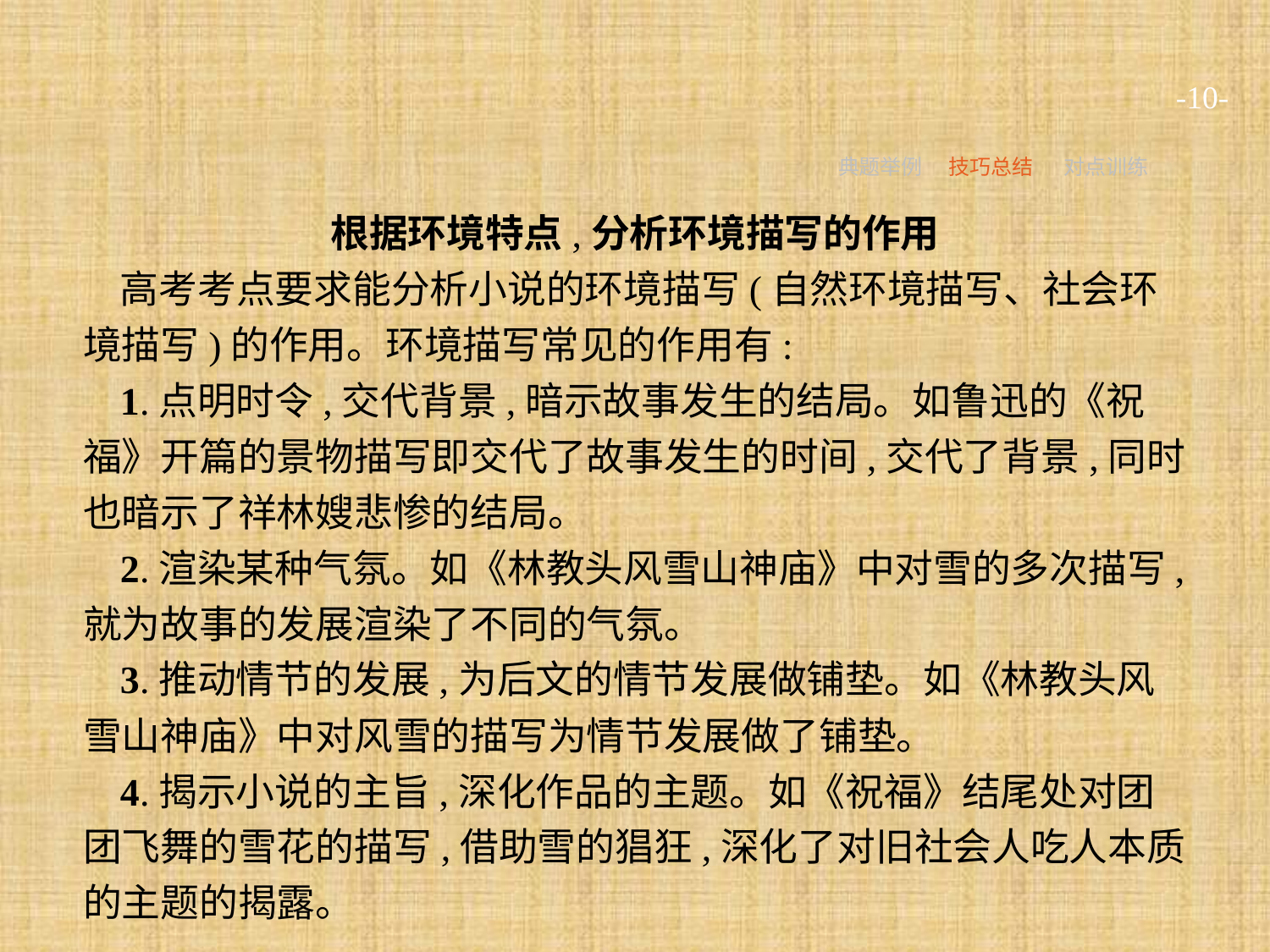

-10-
典题举例
技巧总结
对点训练
根据环境特点,分析环境描写的作用
高考考点要求能分析小说的环境描写(自然环境描写、社会环境描写)的作用。环境描写常见的作用有:
1.点明时令,交代背景,暗示故事发生的结局。如鲁迅的《祝福》开篇的景物描写即交代了故事发生的时间,交代了背景,同时也暗示了祥林嫂悲惨的结局。
2.渲染某种气氛。如《林教头风雪山神庙》中对雪的多次描写,就为故事的发展渲染了不同的气氛。
3.推动情节的发展,为后文的情节发展做铺垫。如《林教头风雪山神庙》中对风雪的描写为情节发展做了铺垫。
4.揭示小说的主旨,深化作品的主题。如《祝福》结尾处对团团飞舞的雪花的描写,借助雪的猖狂,深化了对旧社会人吃人本质的主题的揭露。